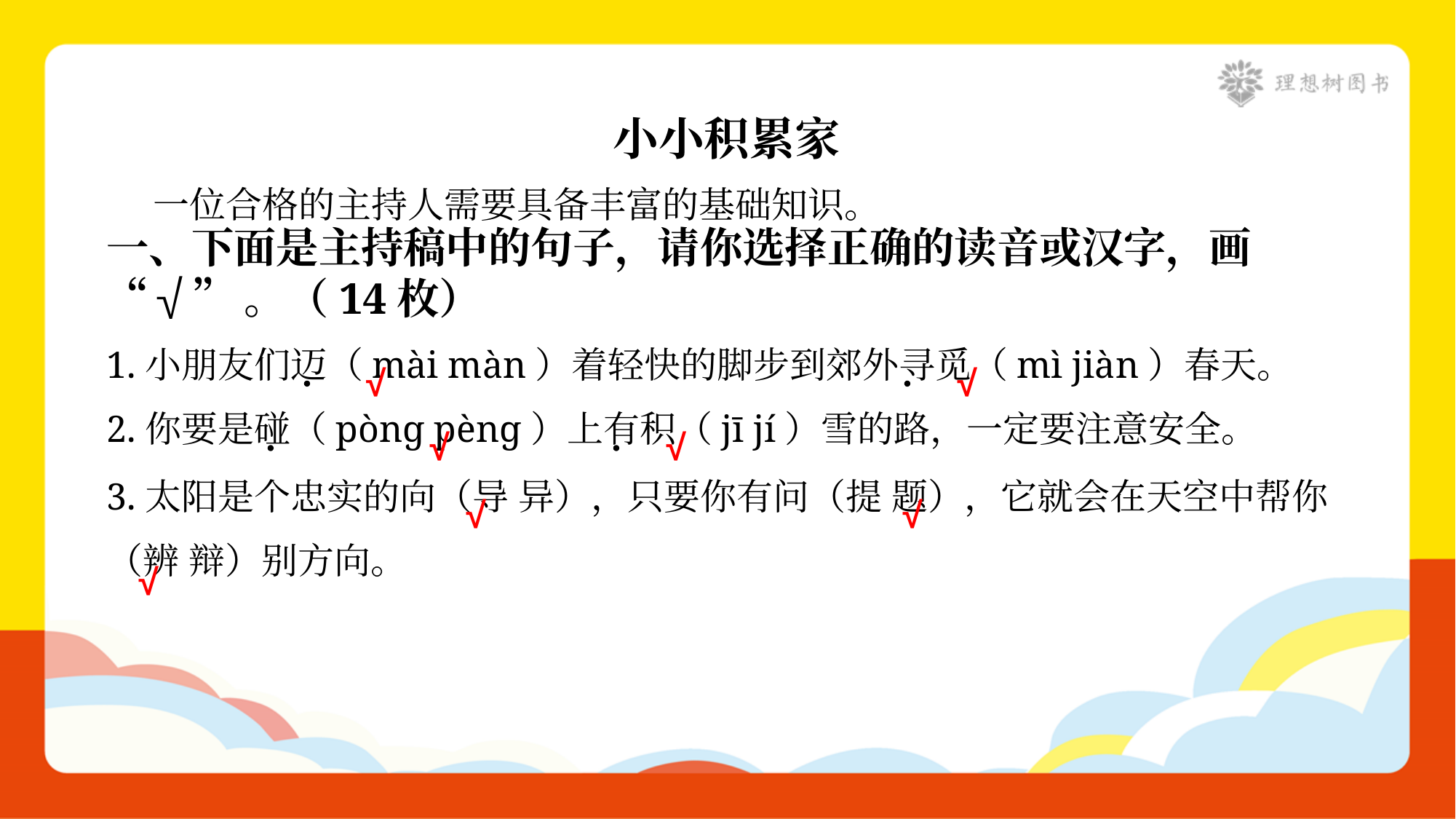

小小积累家
    一位合格的主持人需要具备丰富的基础知识。
一、下面是主持稿中的句子，请你选择正确的读音或汉字，画
“√”。（14枚）
1.小朋友们迈（mài màn）着轻快的脚步到郊外寻觅（mì jiàn）春天。
√
√

2.你要是碰（pònɡ pènɡ）上有积（jī jí）雪的路，一定要注意安全。
√
√

3.太阳是个忠实的向（导 异），只要你有问（提 题），它就会在天空中帮你
（辨 辩）别方向。
√
√
√